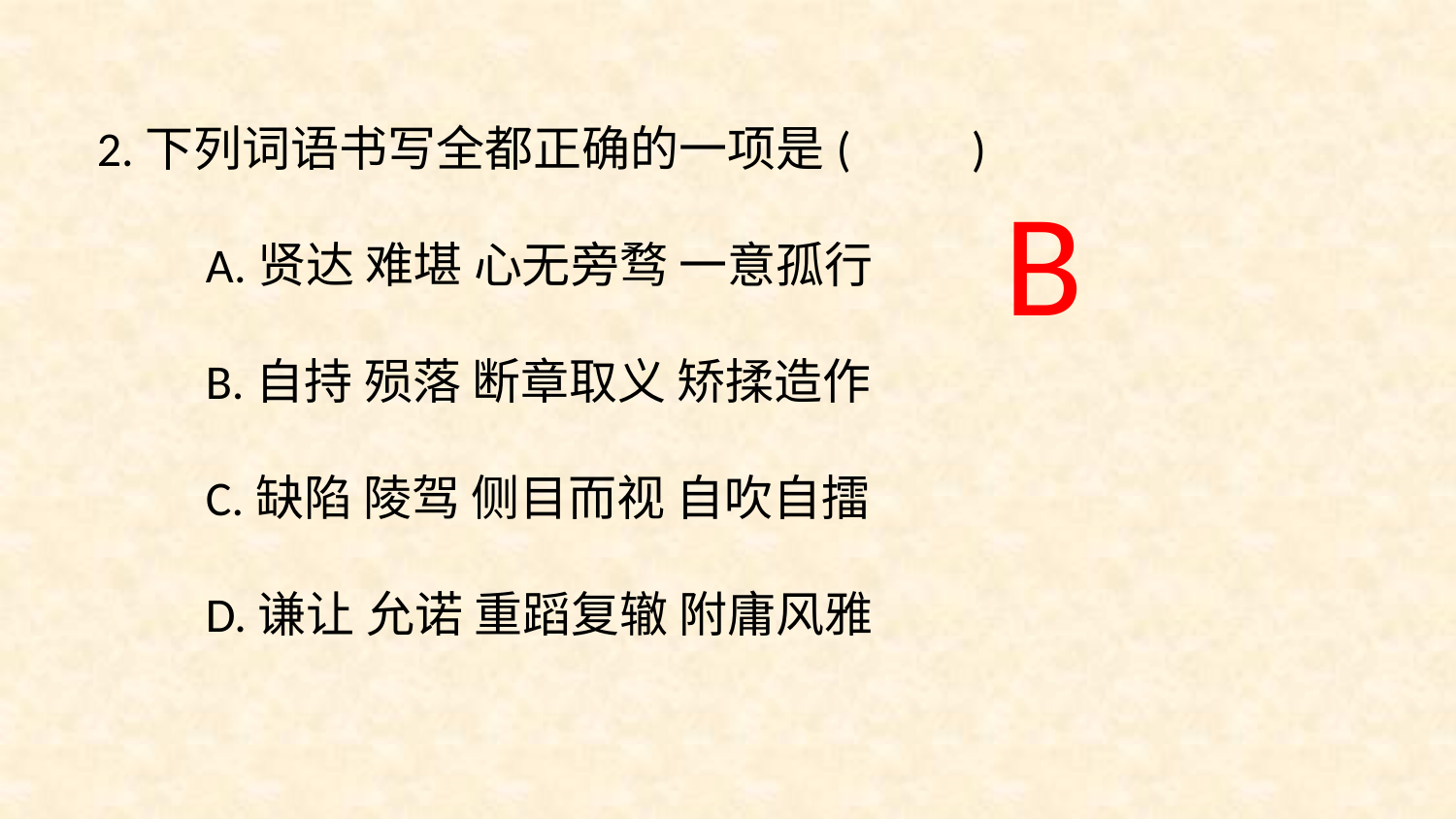

2.下列词语书写全都正确的一项是(　　)
 
　　A.贤达 难堪 心无旁骛 一意孤行
 
　　B.自持 殒落 断章取义 矫揉造作
　　C.缺陷 陵驾 侧目而视 自吹自擂
　　D.谦让 允诺 重蹈复辙 附庸风雅

B